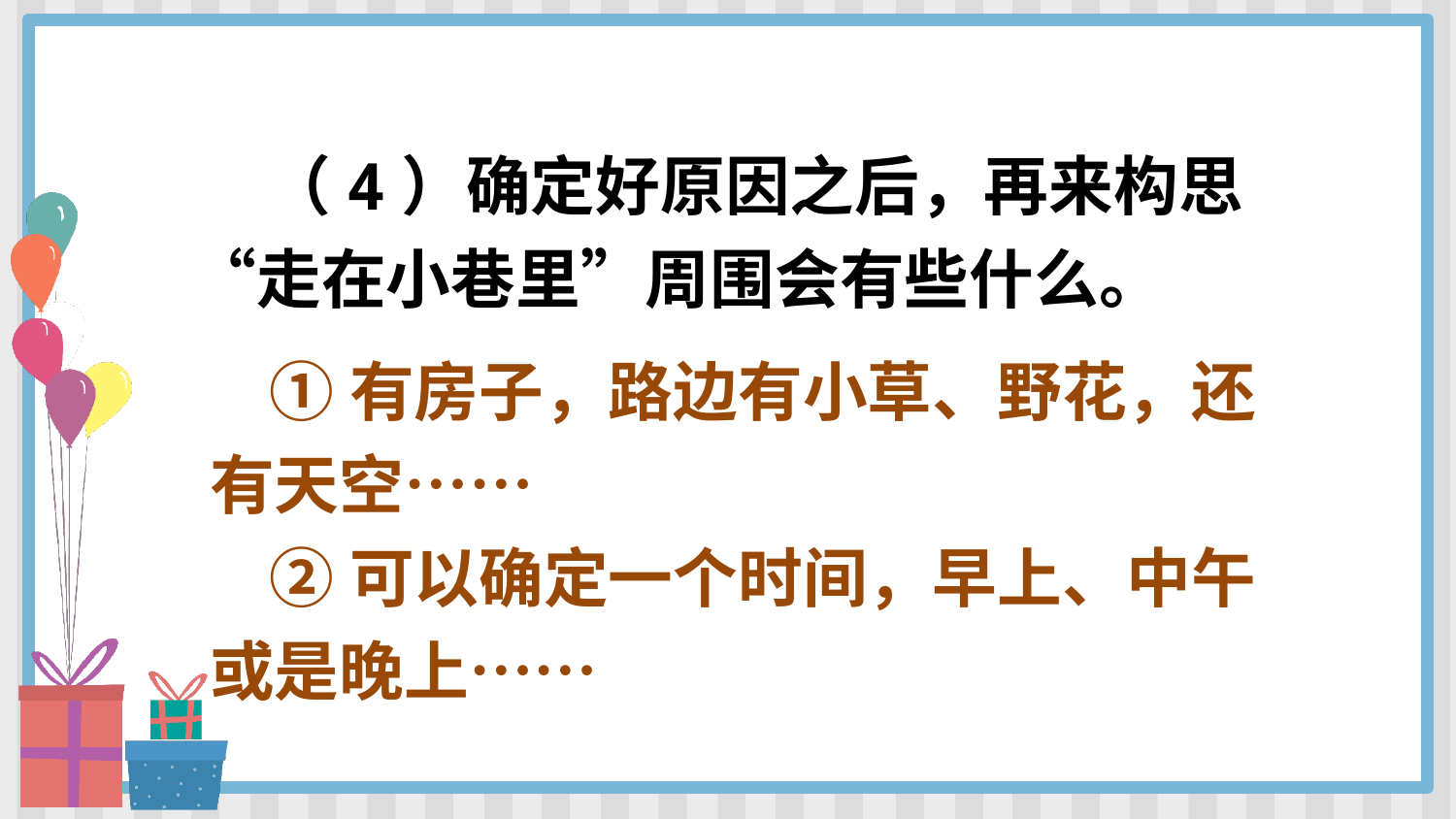

（4）确定好原因之后，再来构思“走在小巷里”周围会有些什么。
    ①有房子，路边有小草、野花，还有天空……
    ②可以确定一个时间，早上、中午或是晚上……